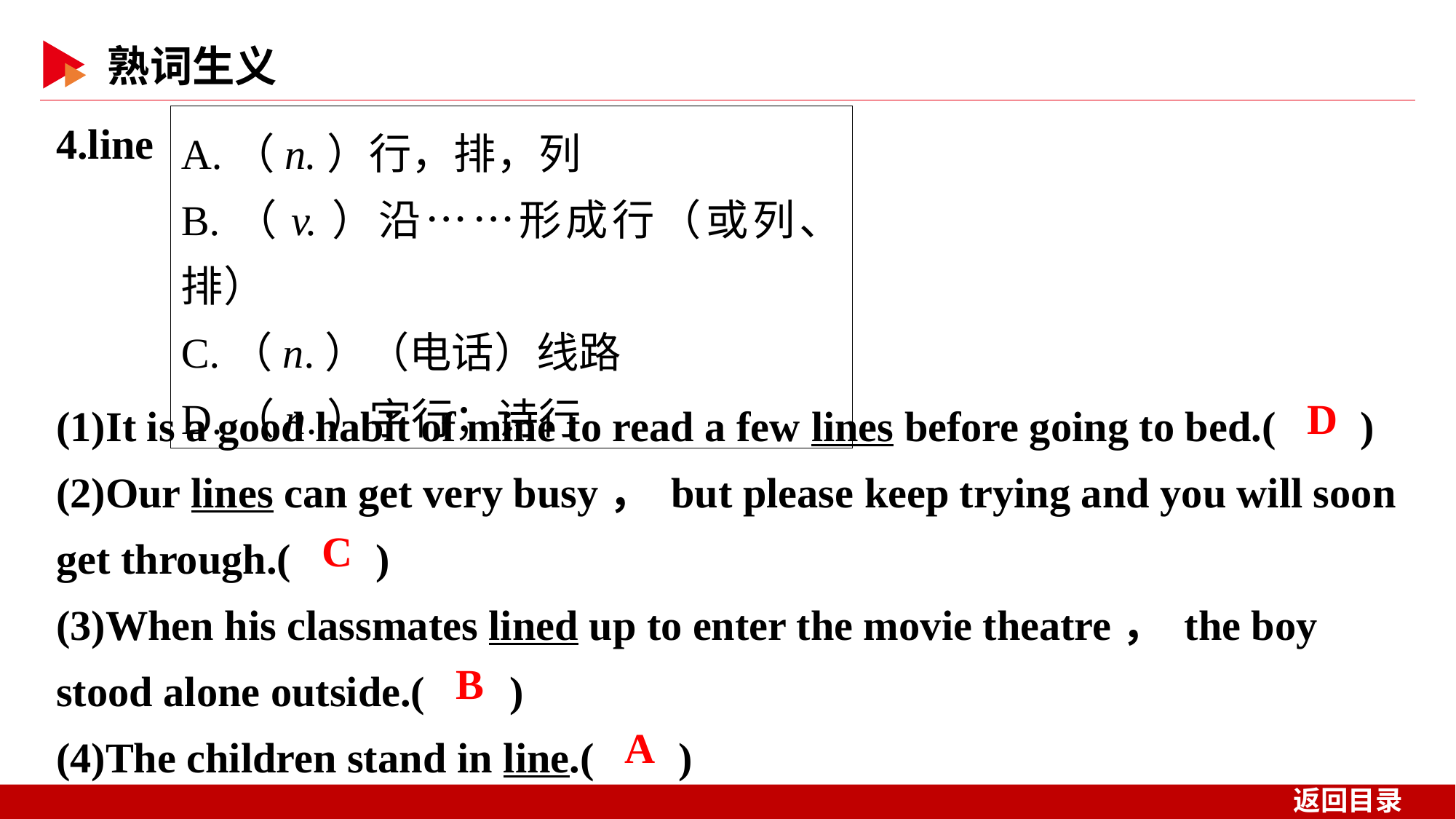

4.line
A.（n.）行，排，列
B.（v.）沿……形成行（或列、排）
C.（n.）（电话）线路
D.（n.）字行；诗行
(1)It is a good habit of mine to read a few lines before going to bed.(        )
(2)Our lines can get very busy， but please keep trying and you will soon get through.(        )
(3)When his classmates lined up to enter the movie theatre， the boy stood alone outside.(        )
(4)The children stand in line.(        )
   D
   C
   B
   A